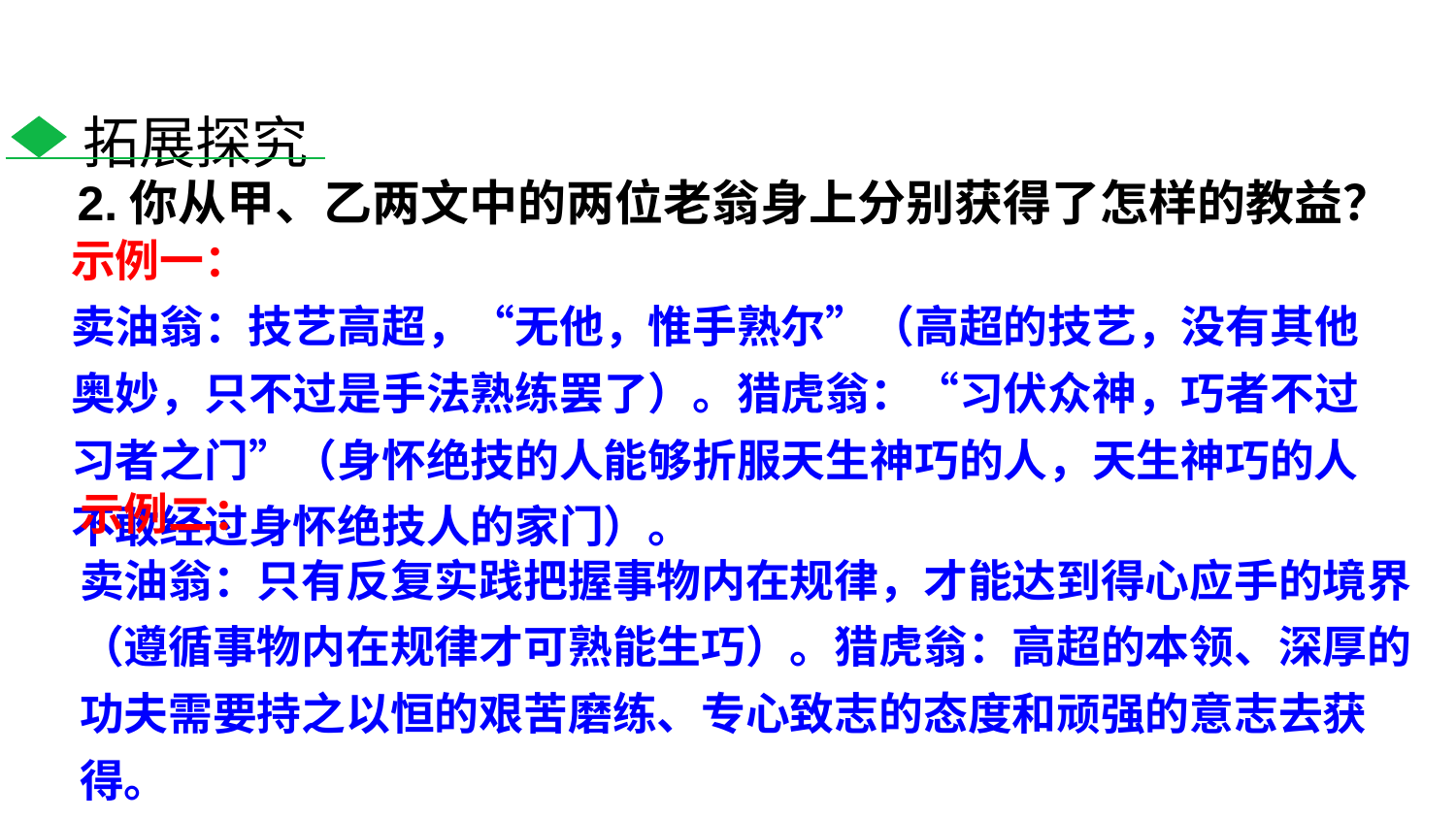

拓展探究

2.你从甲、乙两文中的两位老翁身上分别获得了怎样的教益？
示例一：
卖油翁：技艺高超，“无他，惟手熟尔”（高超的技艺，没有其他奥妙，只不过是手法熟练罢了）。猎虎翁：“习伏众神，巧者不过习者之门”（身怀绝技的人能够折服天生神巧的人，天生神巧的人不敢经过身怀绝技人的家门）。
示例二：
卖油翁：只有反复实践把握事物内在规律，才能达到得心应手的境界（遵循事物内在规律才可熟能生巧）。猎虎翁：高超的本领、深厚的功夫需要持之以恒的艰苦磨练、专心致志的态度和顽强的意志去获得。